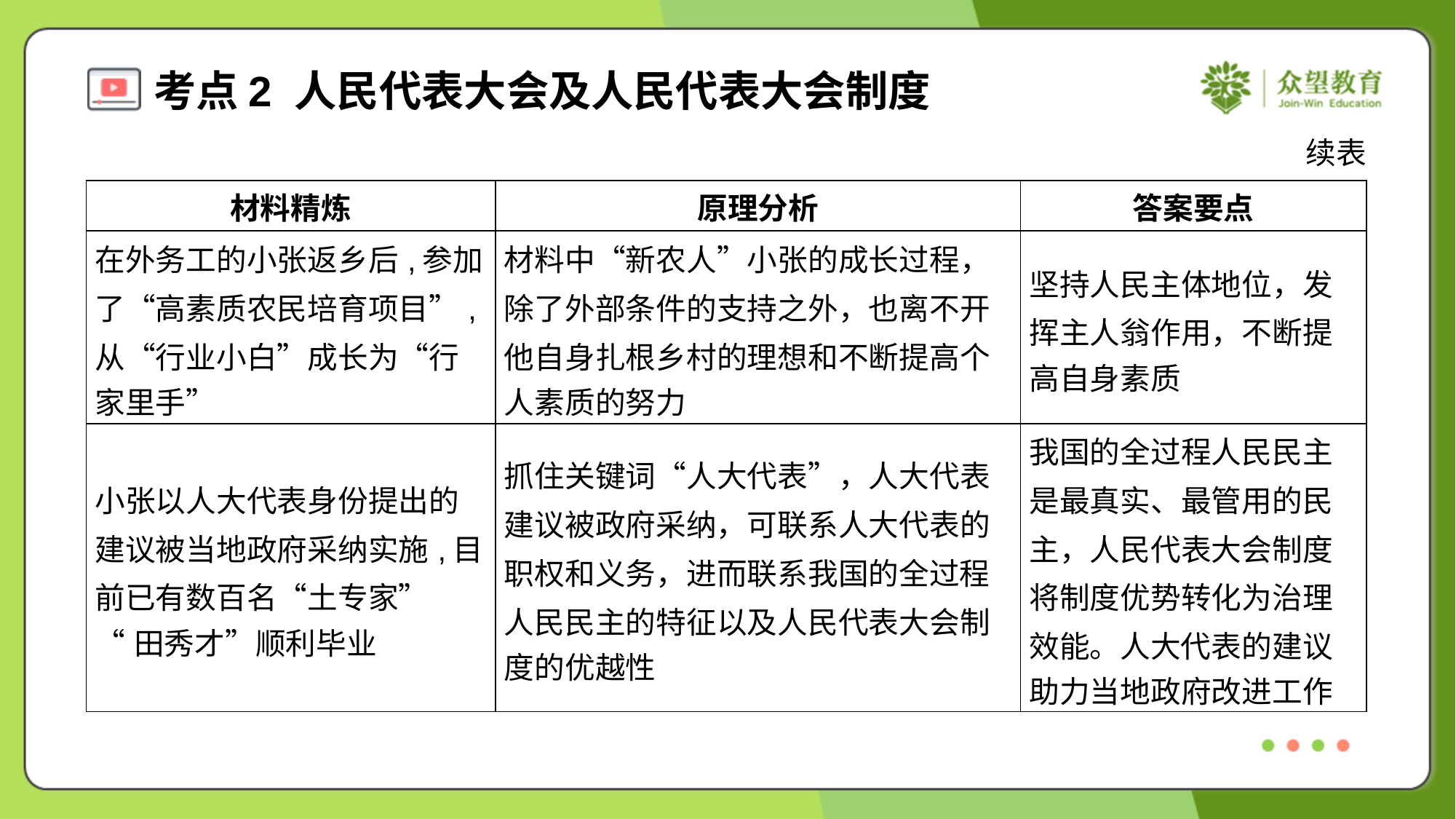

续表
| 材料精炼 | 原理分析 | 答案要点 |
| --- | --- | --- |
| 在外务工的小张返乡后,参加 了“高素质农民培育项目”, 从“行业小白”成长为“行 家里手” | 材料中“新农人”小张的成长过程， 除了外部条件的支持之外，也离不开 他自身扎根乡村的理想和不断提高个 人素质的努力 | 坚持人民主体地位，发 挥主人翁作用，不断提 高自身素质 |
| 小张以人大代表身份提出的 建议被当地政府采纳实施,目 前已有数百名“土专家” “田秀才”顺利毕业 | 抓住关键词“人大代表”，人大代表 建议被政府采纳，可联系人大代表的 职权和义务，进而联系我国的全过程 人民民主的特征以及人民代表大会制 度的优越性 | 我国的全过程人民民主 是最真实、最管用的民 主，人民代表大会制度 将制度优势转化为治理 效能。人大代表的建议 助力当地政府改进工作 |